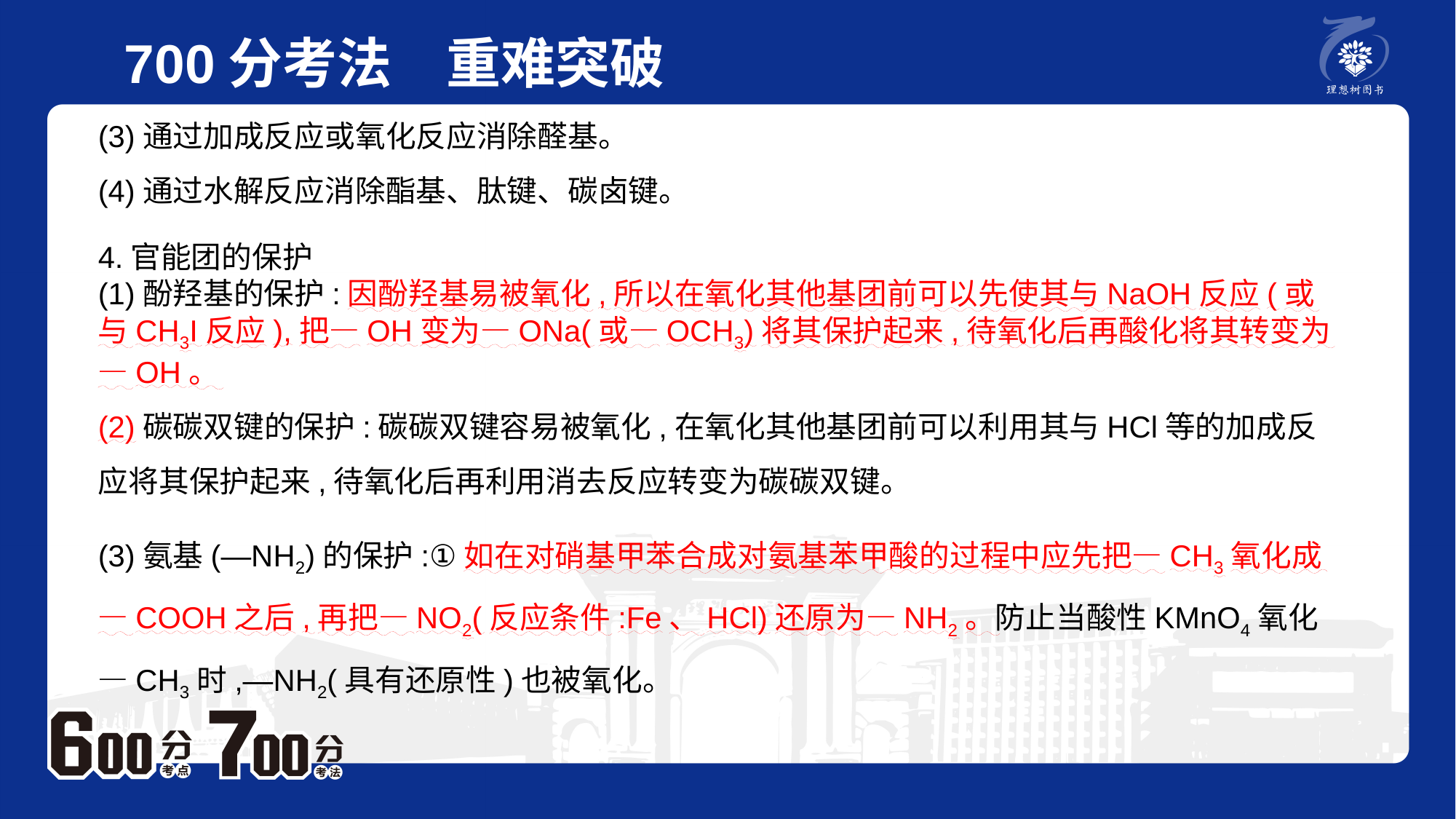

700分考法　重难突破
(3)通过加成反应或氧化反应消除醛基。(4)通过水解反应消除酯基、肽键、碳卤键。
4.官能团的保护(1)酚羟基的保护:因酚羟基易被氧化,所以在氧化其他基团前可以先使其与NaOH反应(或与CH3I反应),把—OH变为—ONa(或—OCH3)将其保护起来,待氧化后再酸化将其转变为—OH。(2)碳碳双键的保护:碳碳双键容易被氧化,在氧化其他基团前可以利用其与HCl等的加成反应将其保护起来,待氧化后再利用消去反应转变为碳碳双键。
(3)氨基(—NH2)的保护:①如在对硝基甲苯合成对氨基苯甲酸的过程中应先把—CH3氧化成—COOH之后,再把—NO2(反应条件:Fe、HCl)还原为—NH2。防止当酸性KMnO4氧化—CH3时,—NH2(具有还原性)也被氧化。